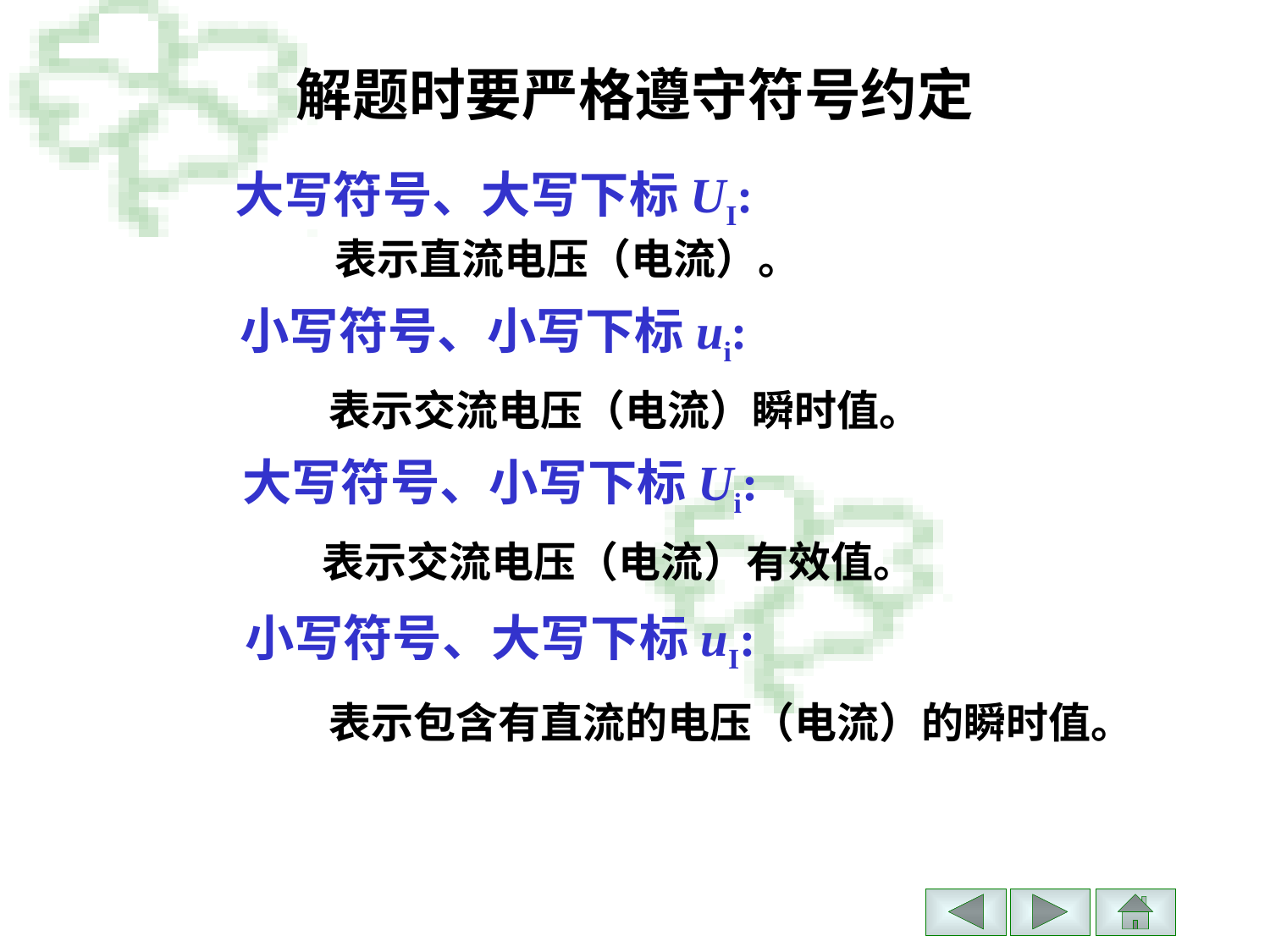

# 解题时要严格遵守符号约定
大写符号、大写下标UI:
表示直流电压（电流）。
小写符号、小写下标ui:
表示交流电压（电流）瞬时值。
大写符号、小写下标Ui:
表示交流电压（电流）有效值。
小写符号、大写下标uI:
表示包含有直流的电压（电流）的瞬时值。